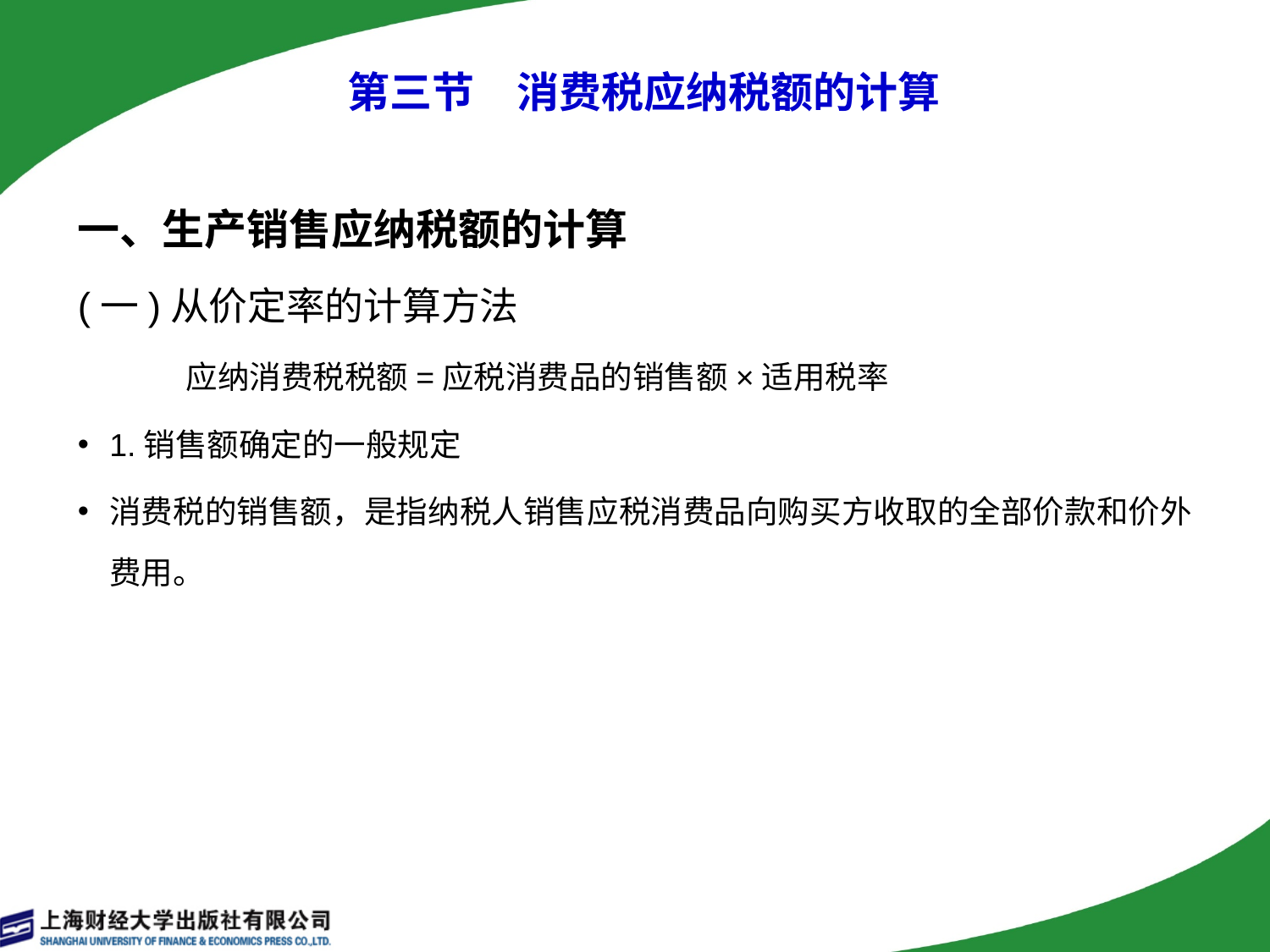

# 第三节　消费税应纳税额的计算
一、生产销售应纳税额的计算
(一)从价定率的计算方法
              应纳消费税税额=应税消费品的销售额×适用税率
1.销售额确定的一般规定
消费税的销售额，是指纳税人销售应税消费品向购买方收取的全部价款和价外费用。